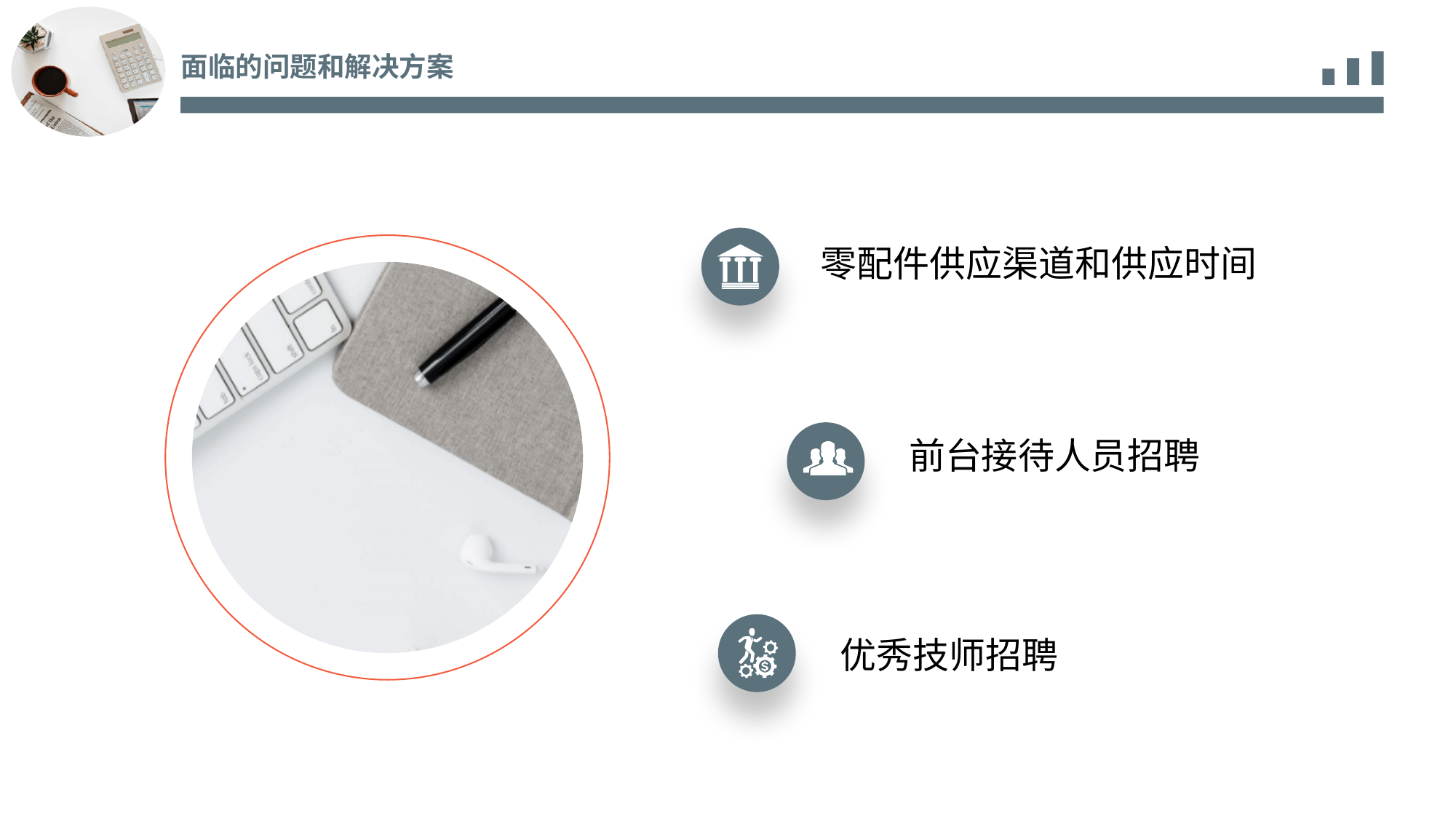

面临的问题和解决方案

零配件供应渠道和供应时间

前台接待人员招聘

优秀技师招聘